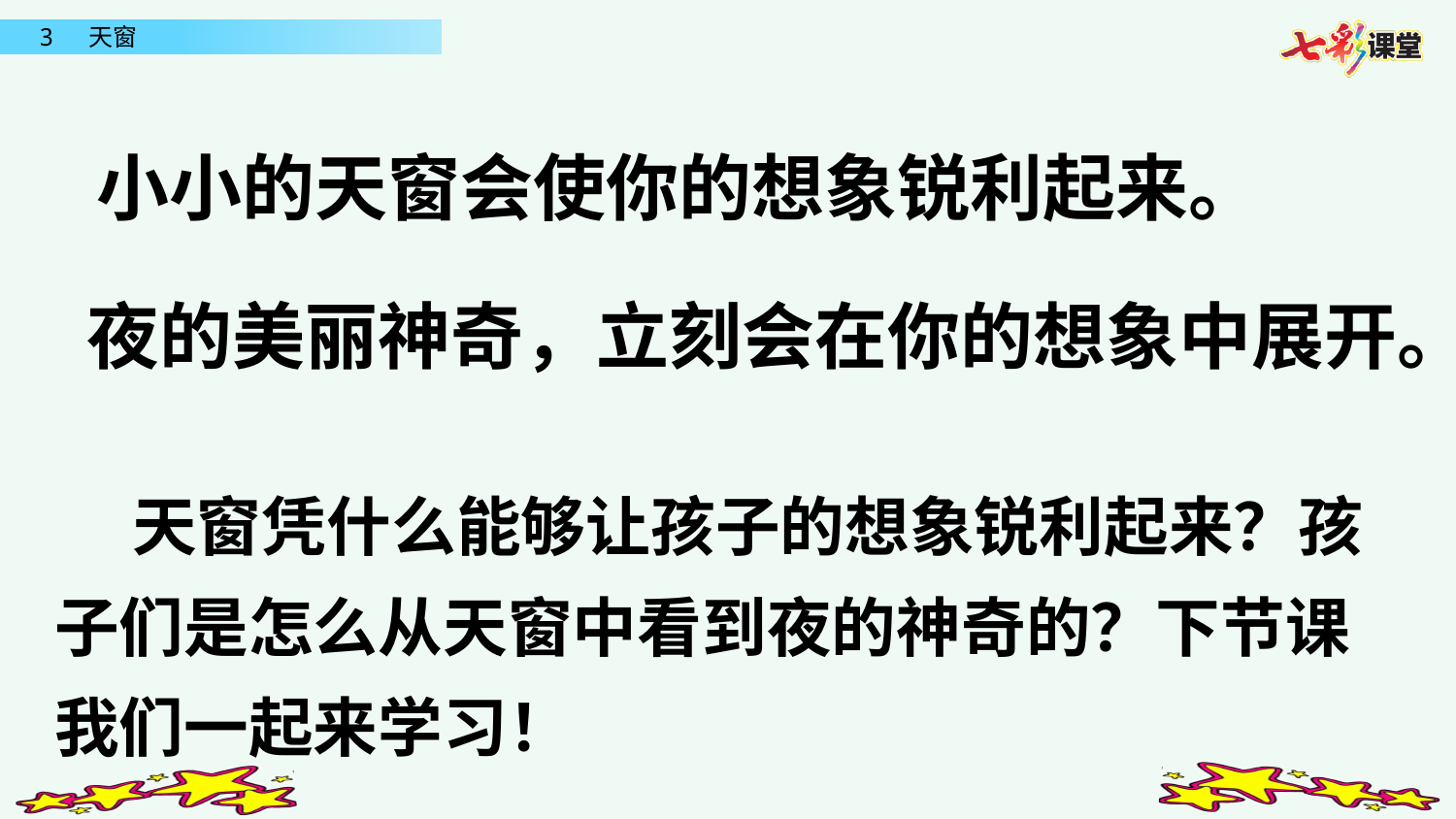

小小的天窗会使你的想象锐利起来。
夜的美丽神奇，立刻会在你的想象中展开。
     天窗凭什么能够让孩子的想象锐利起来？孩子们是怎么从天窗中看到夜的神奇的？下节课我们一起来学习！